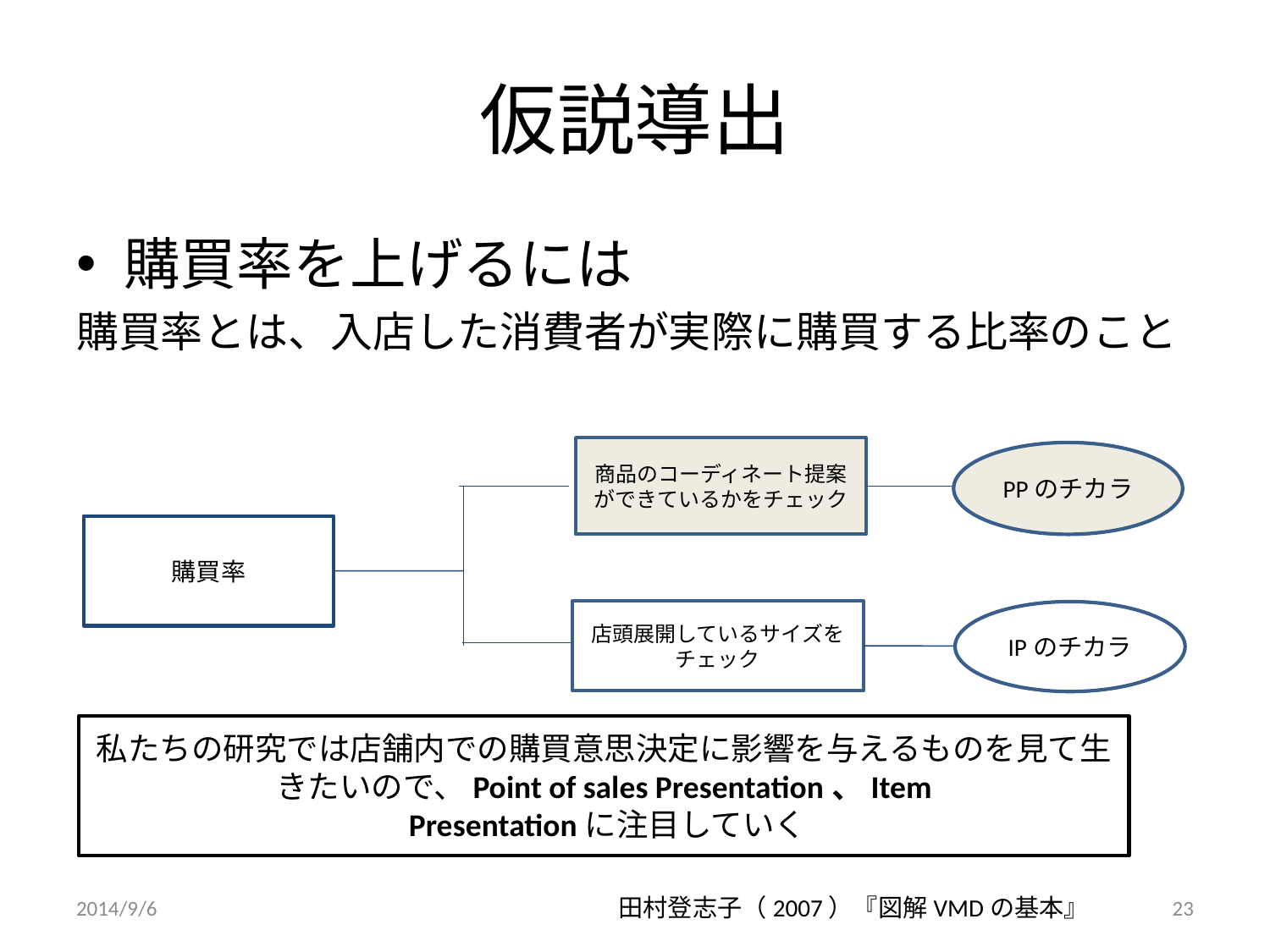

# 仮説導出
購買率を上げるには
購買率とは、入店した消費者が実際に購買する比率のこと

商品のコーディネート提案ができているかをチェック
PPのチカラ
購買率
店頭展開しているサイズをチェック
IPのチカラ
私たちの研究では店舗内での購買意思決定に影響を与えるものを見て生きたいので、Point of sales Presentation、Item
 Presentationに注目していく
2014/9/6
23
田村登志子（2007）『図解VMDの基本』